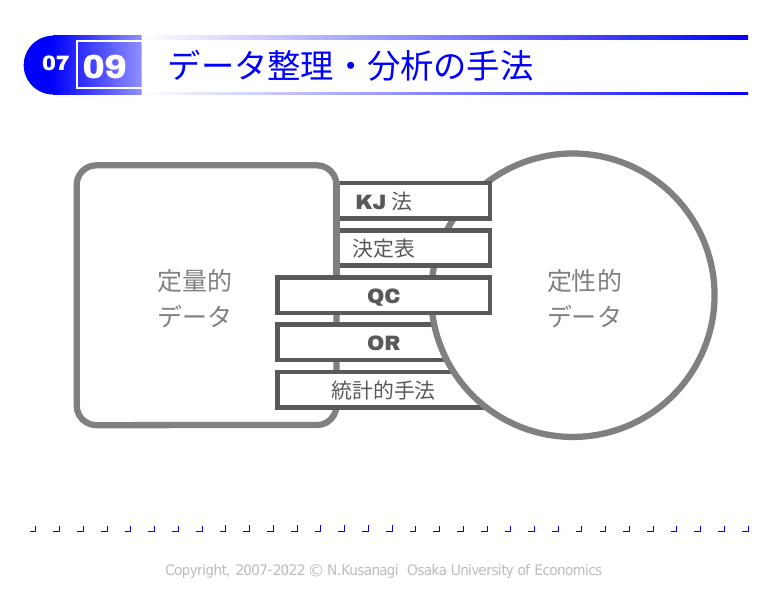

# 09   データ整理・分析の手法
定性的
データ
定量的
データ
KJ法

決定表

QC
OR
統計的手法